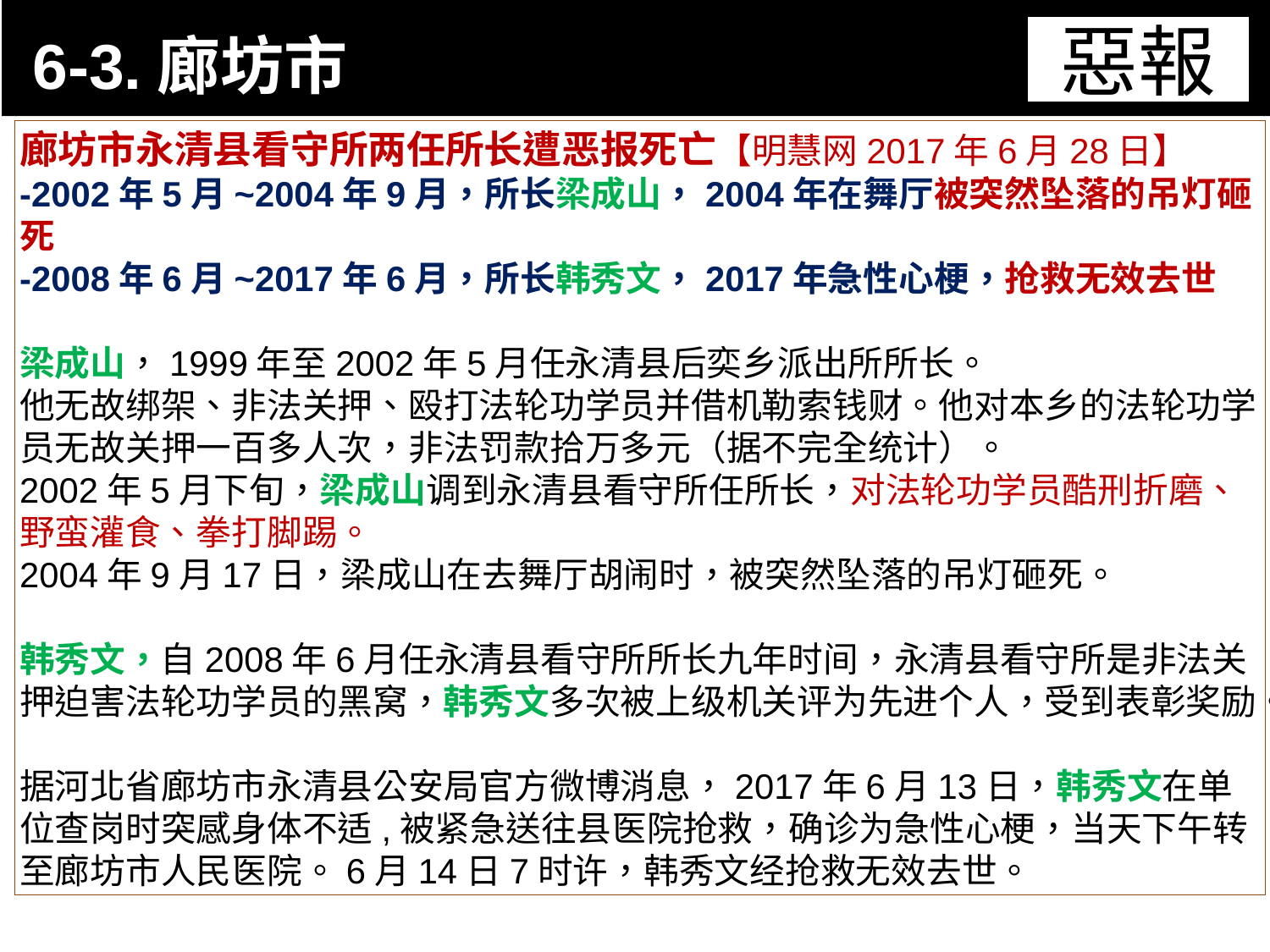

6-3.廊坊市
11-3. XX市官員惡報實例
惡報
廊坊市永清县看守所两任所长遭恶报死亡【明慧网2017年6月28日】
-2002年5月~2004年9月，所长梁成山，2004年在舞厅被突然坠落的吊灯砸死
-2008年6月~2017年6月，所长韩秀文，2017年急性心梗，抢救无效去世

梁成山，1999年至2002年5月任永清县后奕乡派出所所长。
他无故绑架、非法关押、殴打法轮功学员并借机勒索钱财。他对本乡的法轮功学员无故关押一百多人次，非法罚款拾万多元（据不完全统计）。
2002年5月下旬，梁成山调到永清县看守所任所长，对法轮功学员酷刑折磨、
野蛮灌食、拳打脚踢。
2004年9月17日，梁成山在去舞厅胡闹时，被突然坠落的吊灯砸死。

韩秀文，自2008年6月任永清县看守所所长九年时间，永清县看守所是非法关押迫害法轮功学员的黑窝，韩秀文多次被上级机关评为先进个人，受到表彰奖励。

据河北省廊坊市永清县公安局官方微博消息，2017年6月13日，韩秀文在单位查岗时突感身体不适,被紧急送往县医院抢救，确诊为急性心梗，当天下午转至廊坊市人民医院。6月14日7时许，韩秀文经抢救无效去世。